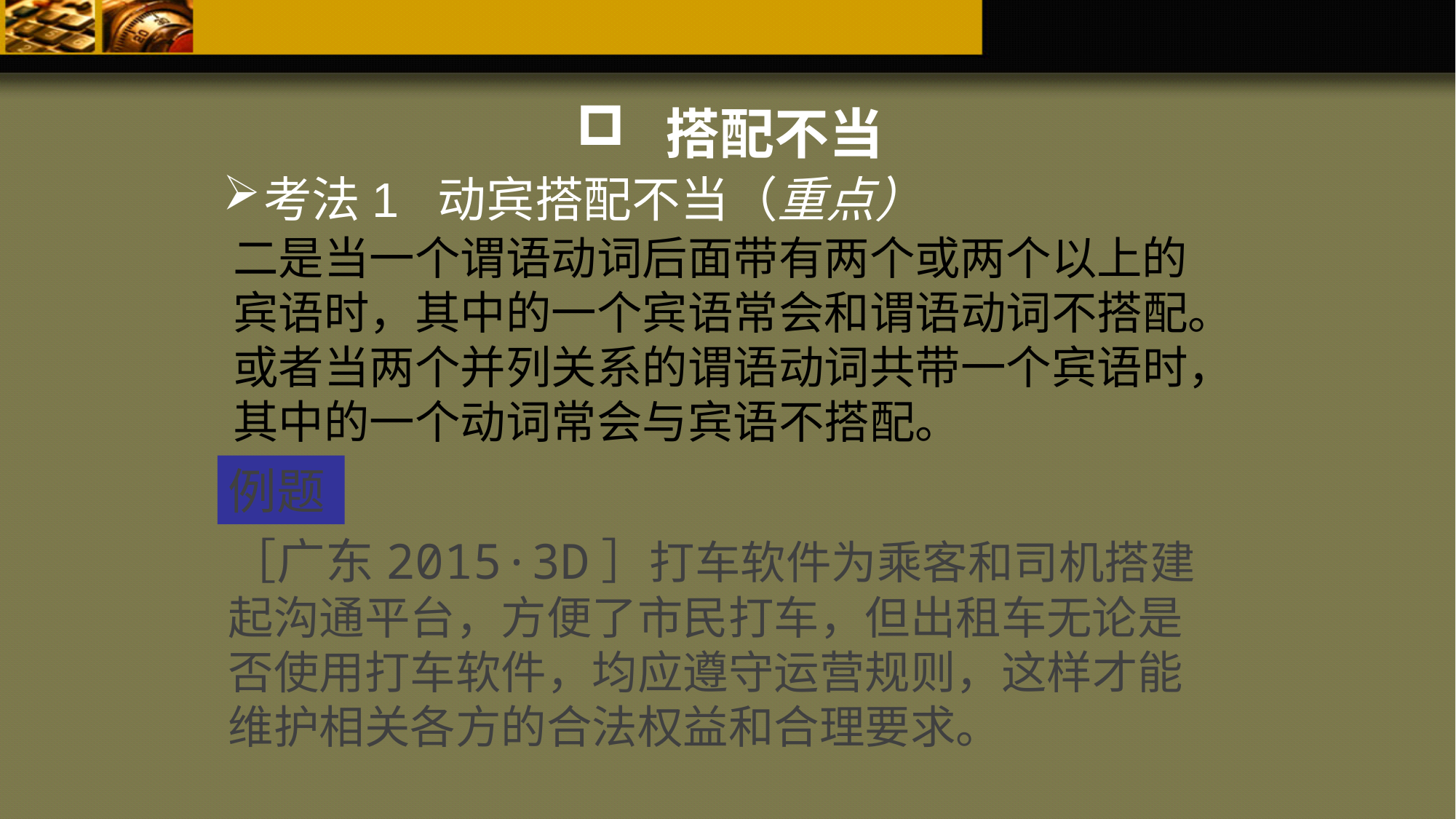

搭配不当
考法1  动宾搭配不当（重点）
二是当一个谓语动词后面带有两个或两个以上的宾语时，其中的一个宾语常会和谓语动词不搭配。或者当两个并列关系的谓语动词共带一个宾语时，其中的一个动词常会与宾语不搭配。
例题
［广东2015·3D］打车软件为乘客和司机搭建起沟通平台，方便了市民打车，但出租车无论是否使用打车软件，均应遵守运营规则，这样才能维护相关各方的合法权益和合理要求。